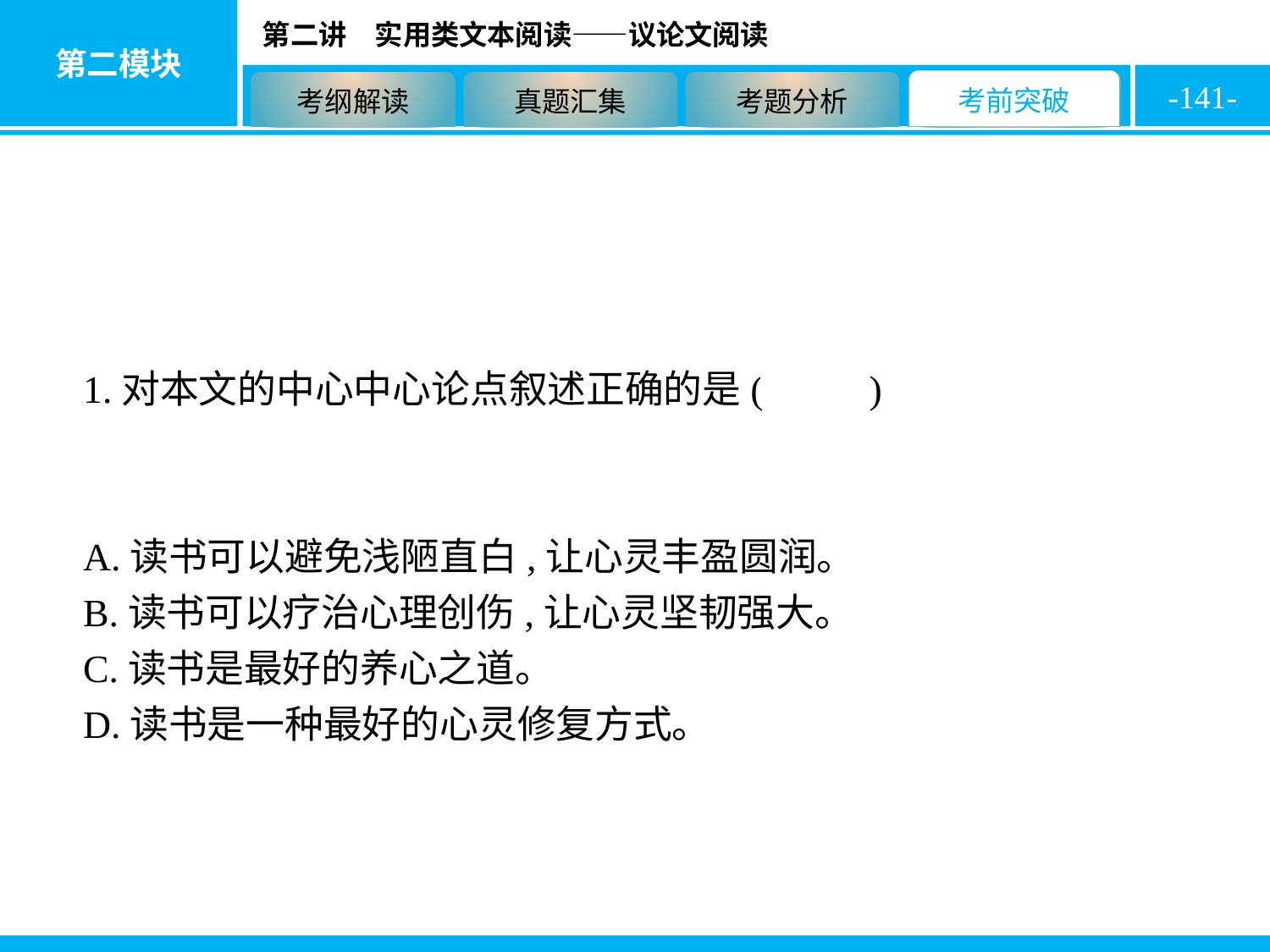

-141-
1.对本文的中心中心论点叙述正确的是(    D    )
A.读书可以避免浅陋直白,让心灵丰盈圆润。
B.读书可以疗治心理创伤,让心灵坚韧强大。
C.读书是最好的养心之道。
D.读书是一种最好的心灵修复方式。